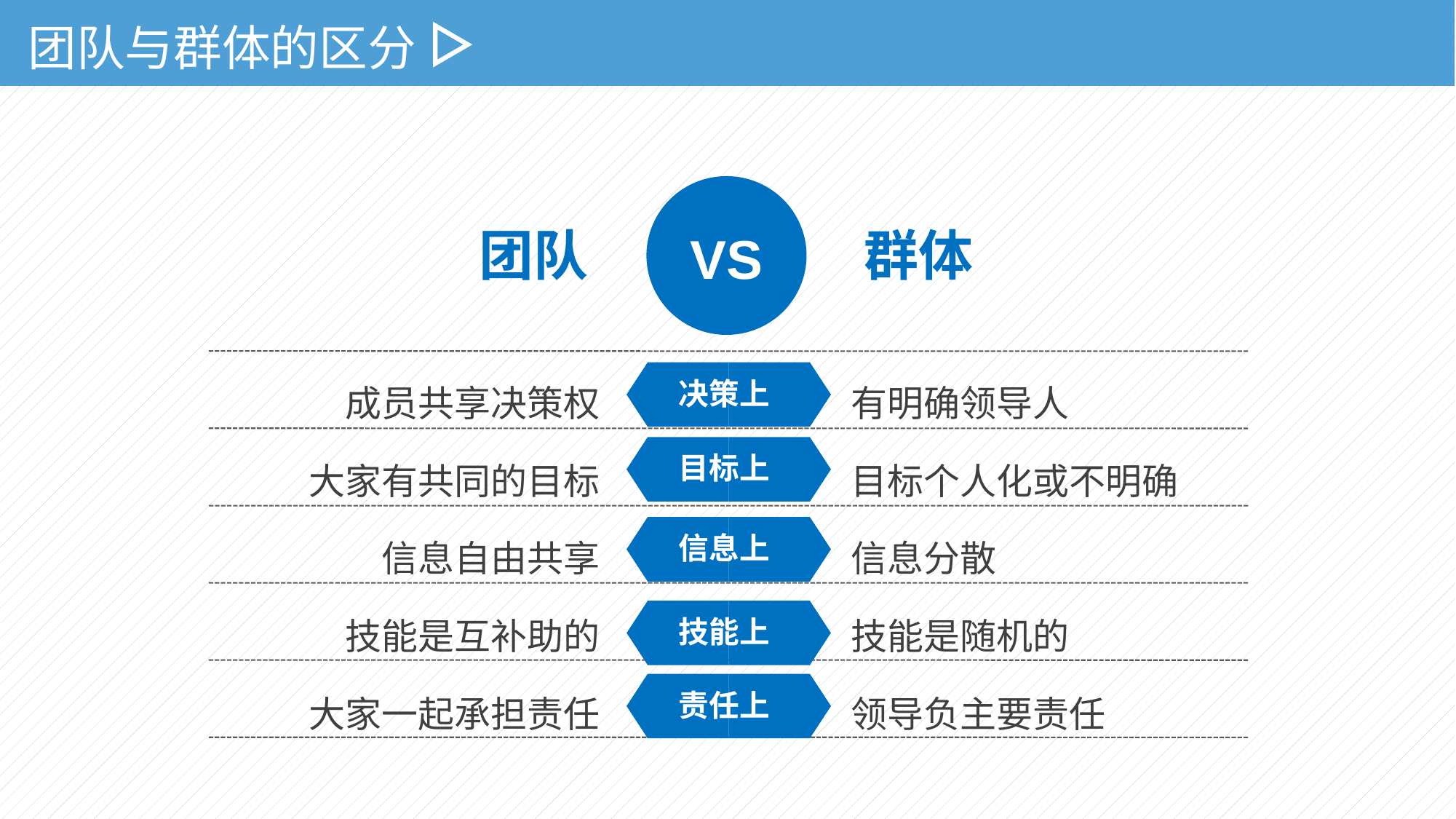

团队与群体的区分

VS
团队
群体
成员共享决策权
大家有共同的目标
信息自由共享
技能是互补助的
大家一起承担责任
有明确领导人
目标个人化或不明确
信息分散
技能是随机的
领导负主要责任

决策上

目标上

信息上

技能上

责任上